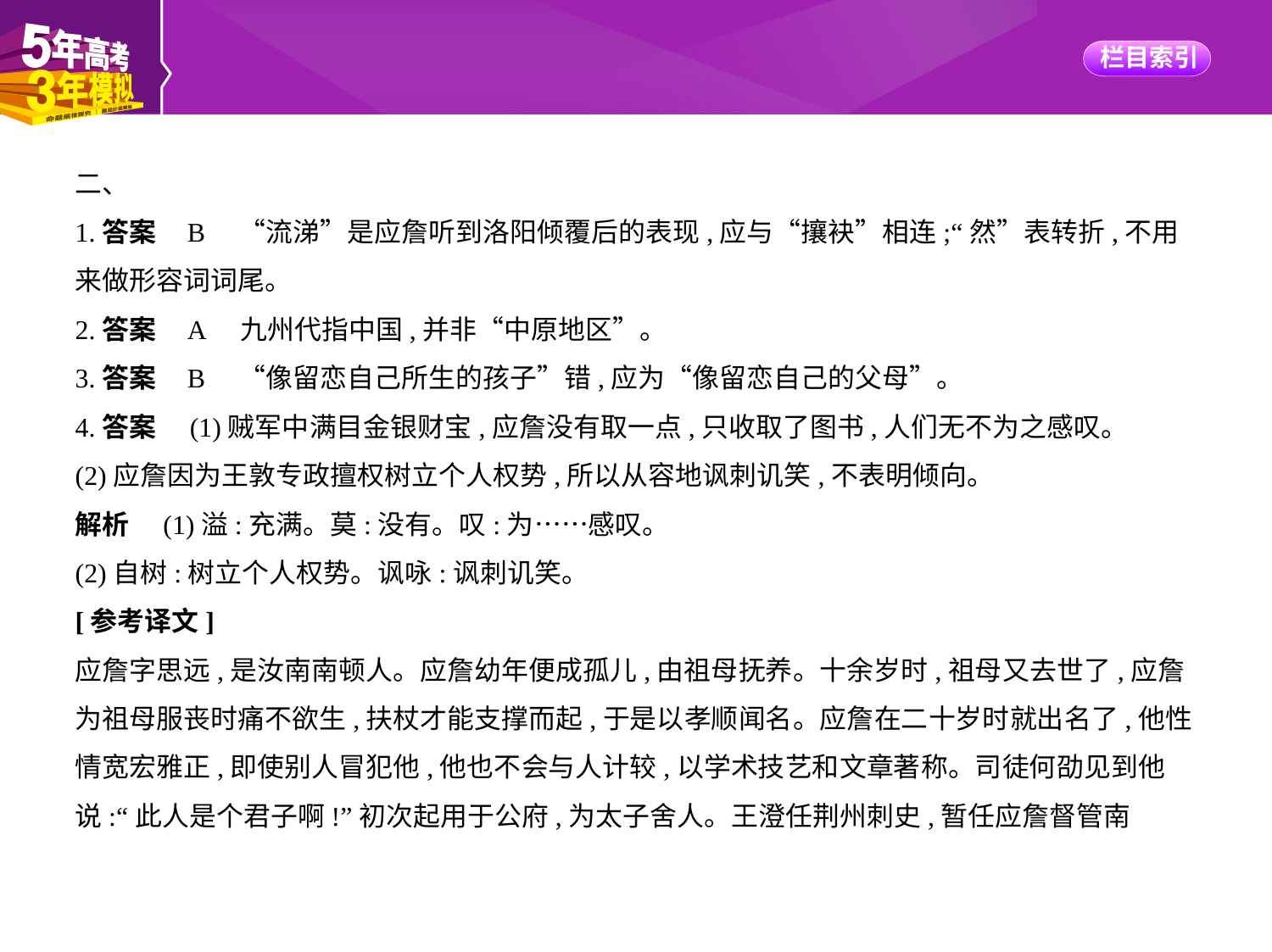

二、
1.答案    B　“流涕”是应詹听到洛阳倾覆后的表现,应与“攘袂”相连;“然”表转折,不用
来做形容词词尾。
2.答案    A　九州代指中国,并非“中原地区”。
3.答案    B　“像留恋自己所生的孩子”错,应为“像留恋自己的父母”。
4.答案　(1)贼军中满目金银财宝,应詹没有取一点,只收取了图书,人们无不为之感叹。
(2)应詹因为王敦专政擅权树立个人权势,所以从容地讽刺讥笑,不表明倾向。
解析　(1)溢:充满。莫:没有。叹:为……感叹。
(2)自树:树立个人权势。讽咏:讽刺讥笑。
[参考译文]
应詹字思远,是汝南南顿人。应詹幼年便成孤儿,由祖母抚养。十余岁时,祖母又去世了,应詹
为祖母服丧时痛不欲生,扶杖才能支撑而起,于是以孝顺闻名。应詹在二十岁时就出名了,他性
情宽宏雅正,即使别人冒犯他,他也不会与人计较,以学术技艺和文章著称。司徒何劭见到他
说:“此人是个君子啊!”初次起用于公府,为太子舍人。王澄任荆州刺史,暂任应詹督管南